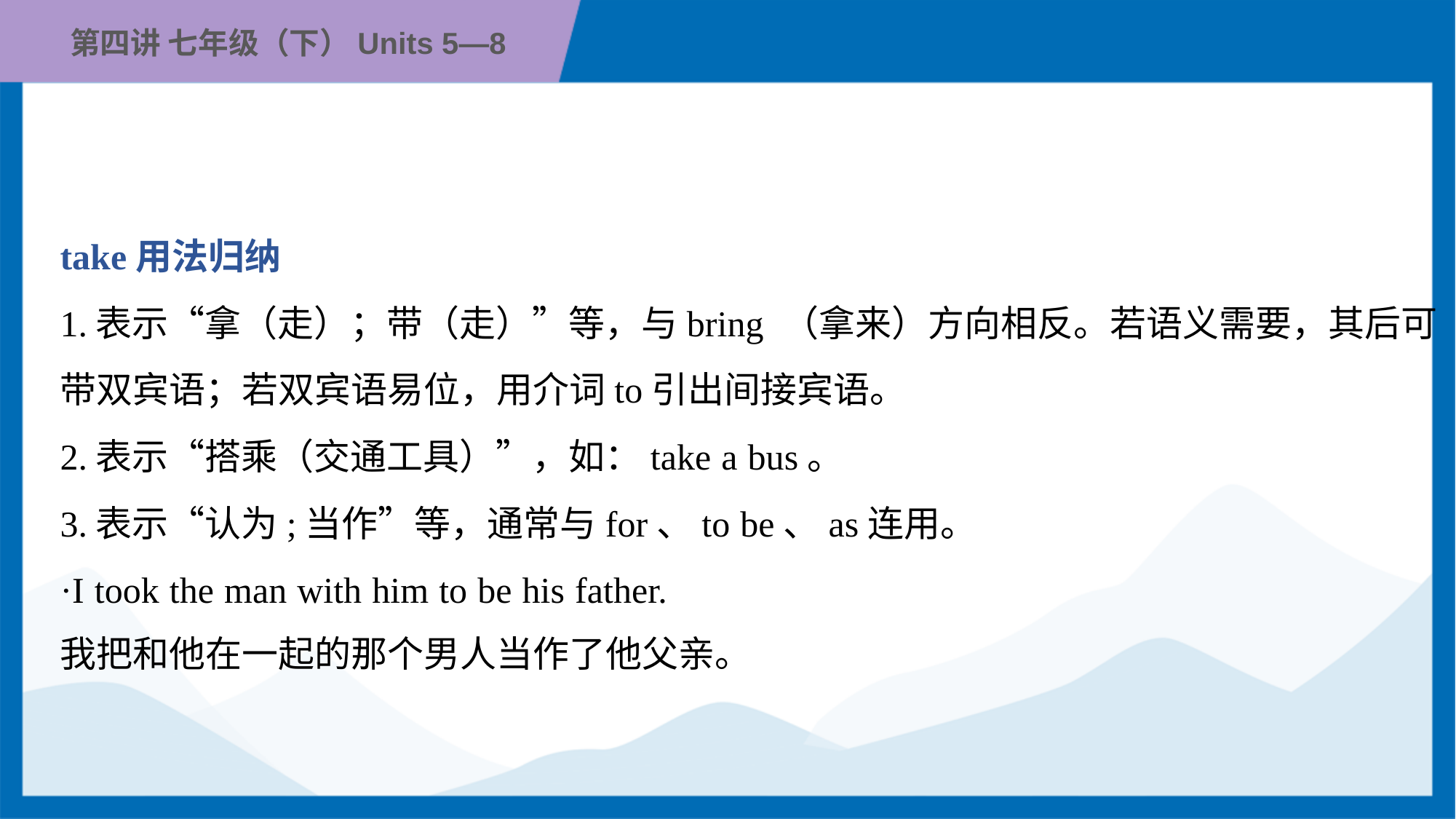

take用法归纳
1.表示“拿（走）；带（走）”等，与bring （拿来）方向相反。若语义需要，其后可
带双宾语；若双宾语易位，用介词to引出间接宾语。
2.表示“搭乘（交通工具）”，如：take a bus。
3.表示“认为;当作”等，通常与for、to be、as连用。
·I took the man with him to be his father.
我把和他在一起的那个男人当作了他父亲。